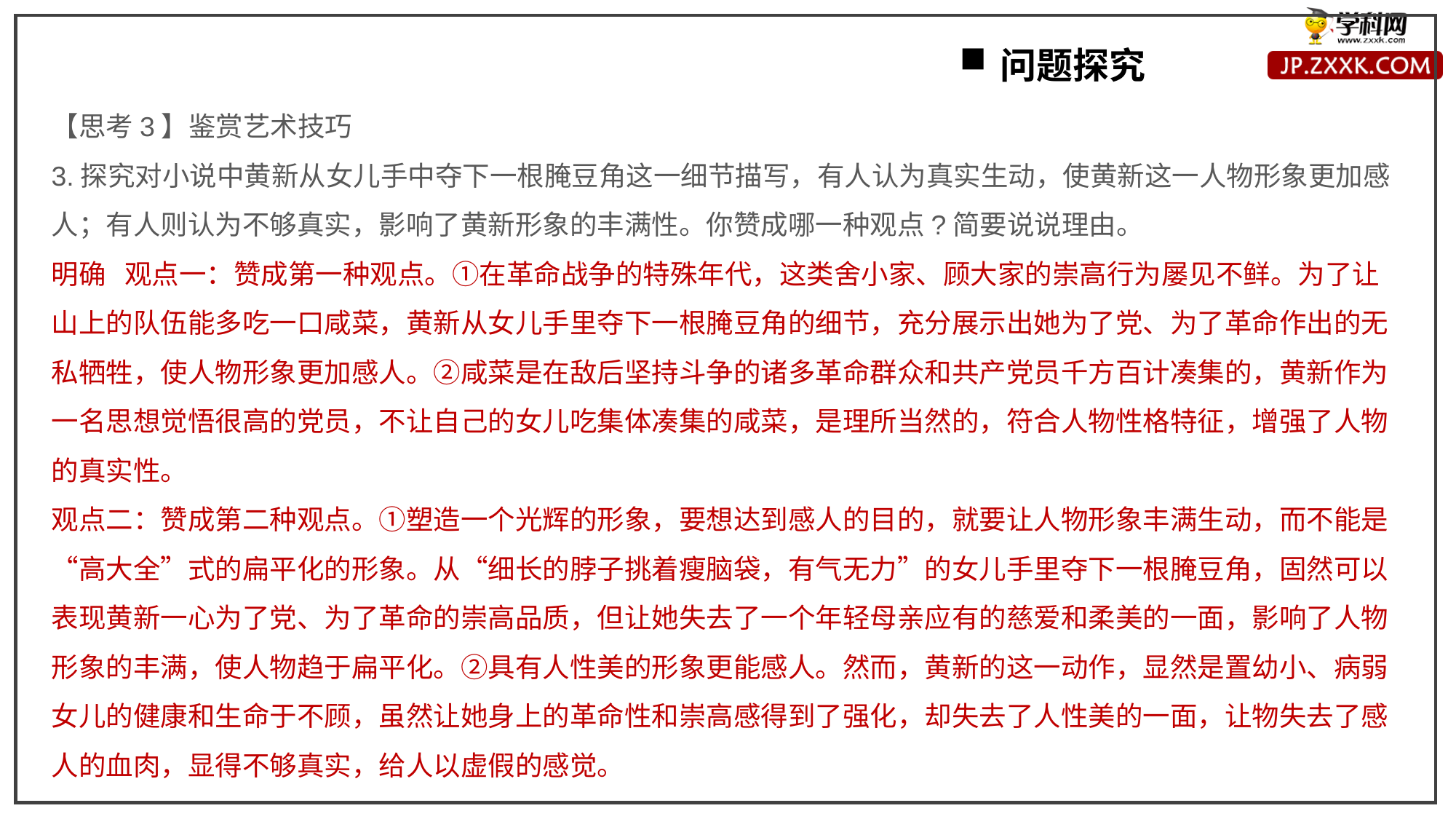

问题探究
【思考3】鉴赏艺术技巧
3.探究对小说中黄新从女儿手中夺下一根腌豆角这一细节描写，有人认为真实生动，使黄新这一人物形象更加感人；有人则认为不够真实，影响了黄新形象的丰满性。你赞成哪一种观点?简要说说理由。
明确   观点一：赞成第一种观点。①在革命战争的特殊年代，这类舍小家、顾大家的崇高行为屡见不鲜。为了让山上的队伍能多吃一口咸菜，黄新从女儿手里夺下一根腌豆角的细节，充分展示出她为了党、为了革命作出的无私牺牲，使人物形象更加感人。②咸菜是在敌后坚持斗争的诸多革命群众和共产党员千方百计凑集的，黄新作为一名思想觉悟很高的党员，不让自己的女儿吃集体凑集的咸菜，是理所当然的，符合人物性格特征，增强了人物的真实性。
观点二：赞成第二种观点。①塑造一个光辉的形象，要想达到感人的目的，就要让人物形象丰满生动，而不能是“高大全”式的扁平化的形象。从“细长的脖子挑着瘦脑袋，有气无力”的女儿手里夺下一根腌豆角，固然可以表现黄新一心为了党、为了革命的崇高品质，但让她失去了一个年轻母亲应有的慈爱和柔美的一面，影响了人物形象的丰满，使人物趋于扁平化。②具有人性美的形象更能感人。然而，黄新的这一动作，显然是置幼小、病弱女儿的健康和生命于不顾，虽然让她身上的革命性和崇高感得到了强化，却失去了人性美的一面，让物失去了感人的血肉，显得不够真实，给人以虚假的感觉。